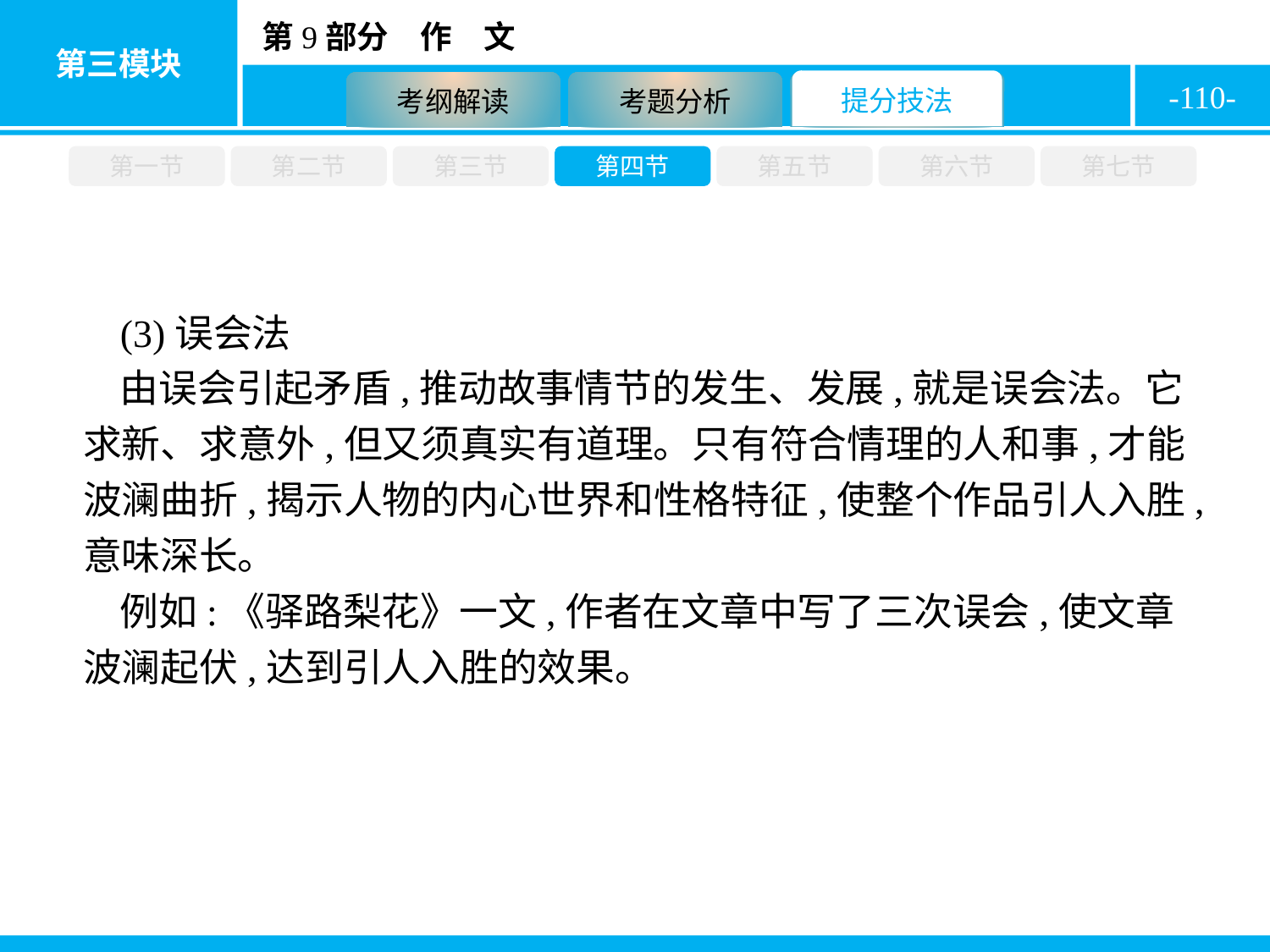

-110-
第一节
第二节
第三节
第四节
第五节
第六节
第七节
(3)误会法
由误会引起矛盾,推动故事情节的发生、发展,就是误会法。它求新、求意外,但又须真实有道理。只有符合情理的人和事,才能波澜曲折,揭示人物的内心世界和性格特征,使整个作品引人入胜,意味深长。
例如:《驿路梨花》一文,作者在文章中写了三次误会,使文章波澜起伏,达到引人入胜的效果。